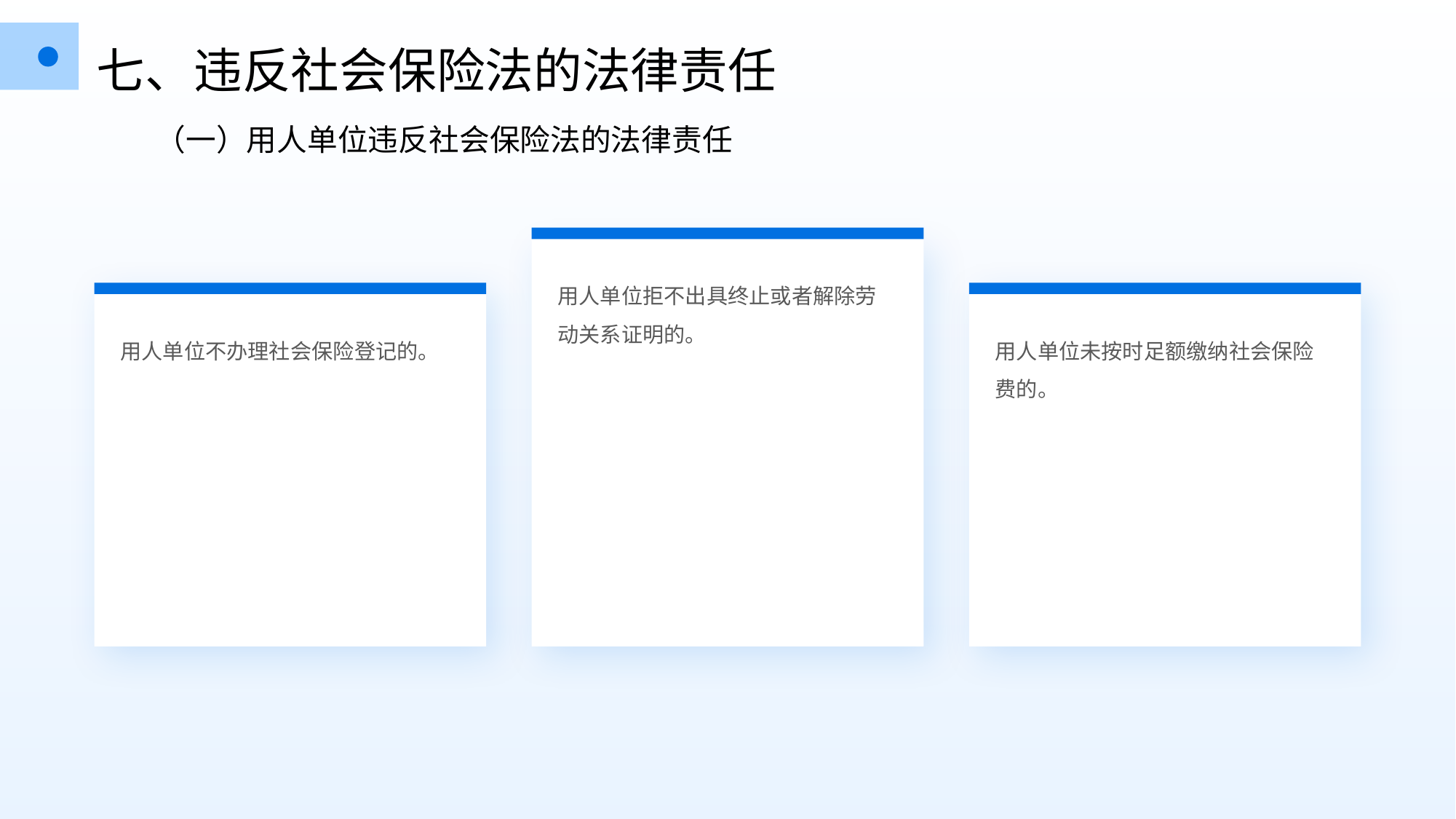

七、违反社会保险法的法律责任

（一）用人单位违反社会保险法的法律责任

用人单位拒不出具终止或者解除劳动关系证明的。

用人单位不办理社会保险登记的。
用人单位未按时足额缴纳社会保险费的。